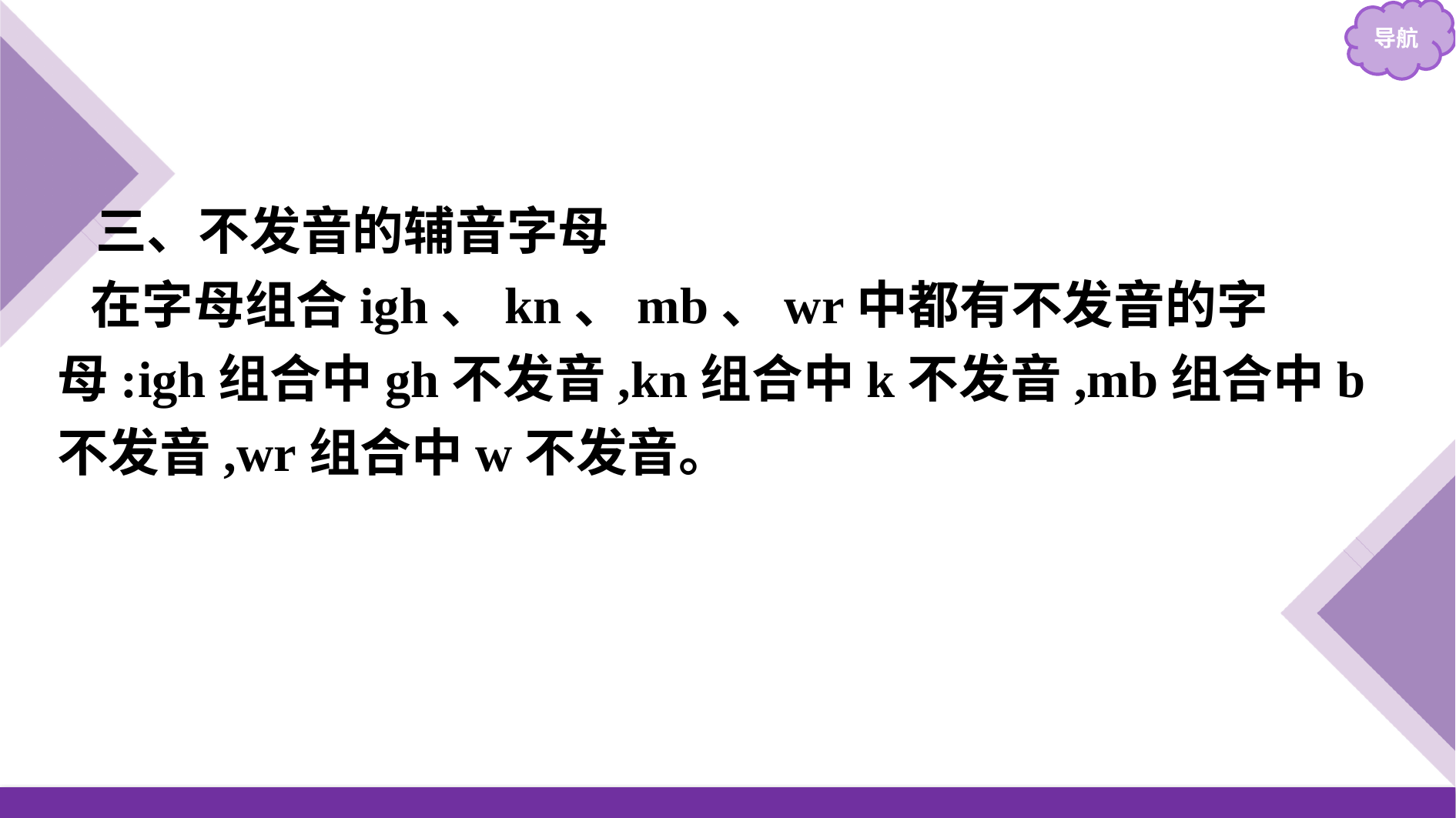

三、不发音的辅音字母
在字母组合igh、kn、mb、wr中都有不发音的字母:igh组合中gh不发音,kn组合中k不发音,mb组合中b不发音,wr组合中w不发音。